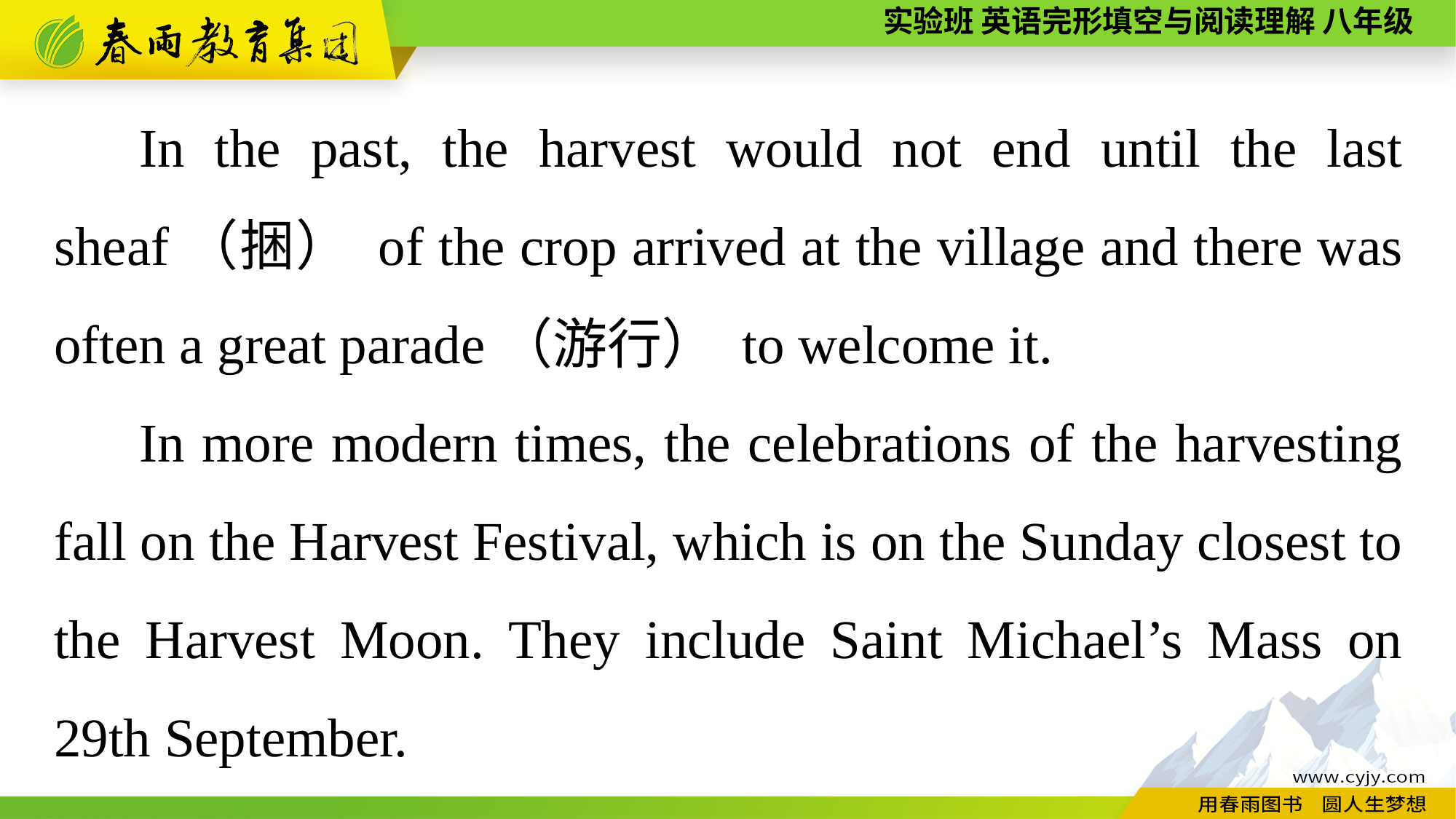

In the past, the harvest would not end until the last sheaf（捆） of the crop arrived at the village and there was often a great parade（游行） to welcome it.
In more modern times, the celebrations of the harvesting fall on the Harvest Festival, which is on the Sunday closest to the Harvest Moon. They include Saint Michael’s Mass on 29th September.